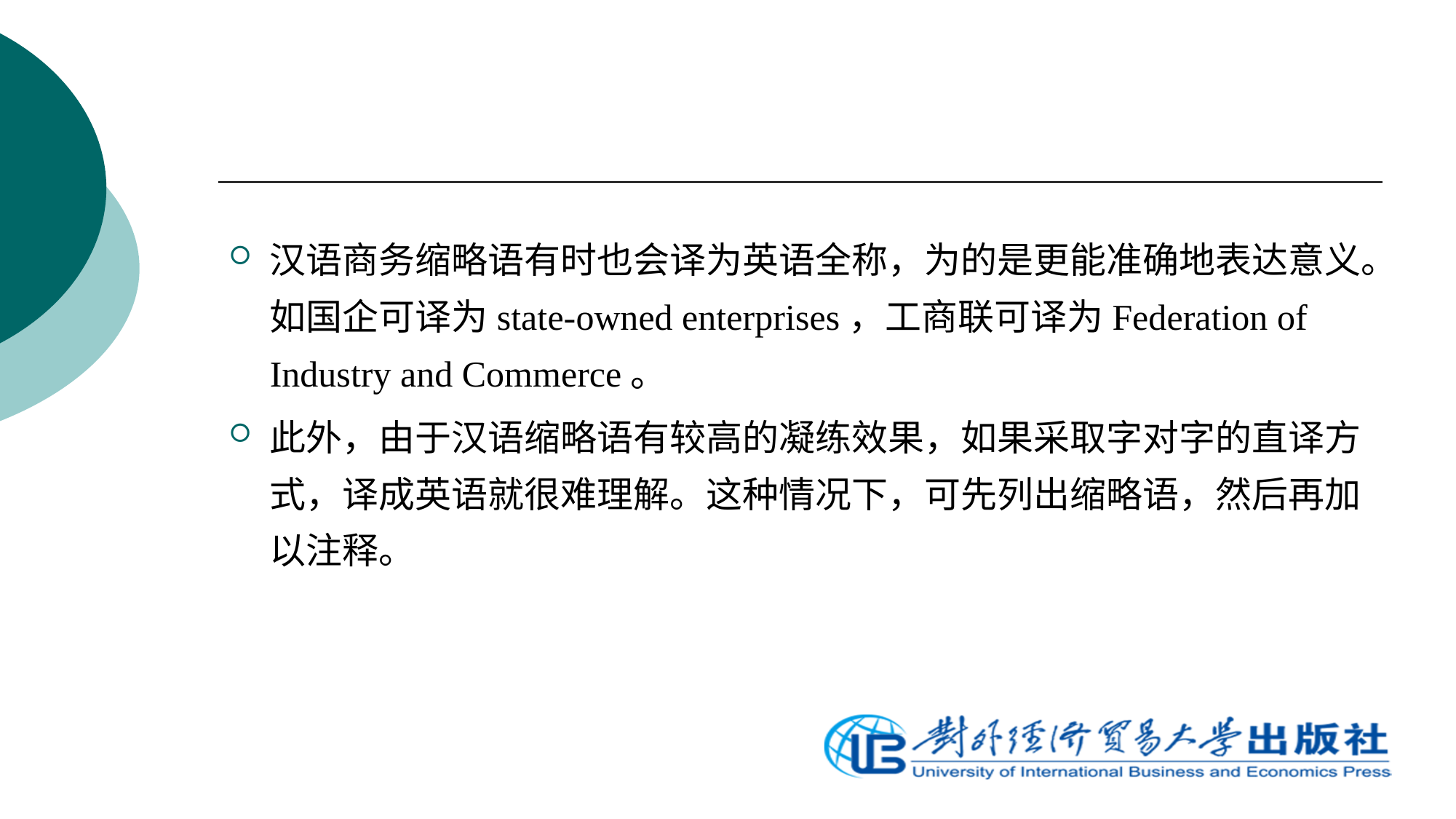

汉语商务缩略语有时也会译为英语全称，为的是更能准确地表达意义。如国企可译为state-owned enterprises，工商联可译为Federation of Industry and Commerce。
此外，由于汉语缩略语有较高的凝练效果，如果采取字对字的直译方式，译成英语就很难理解。这种情况下，可先列出缩略语，然后再加以注释。